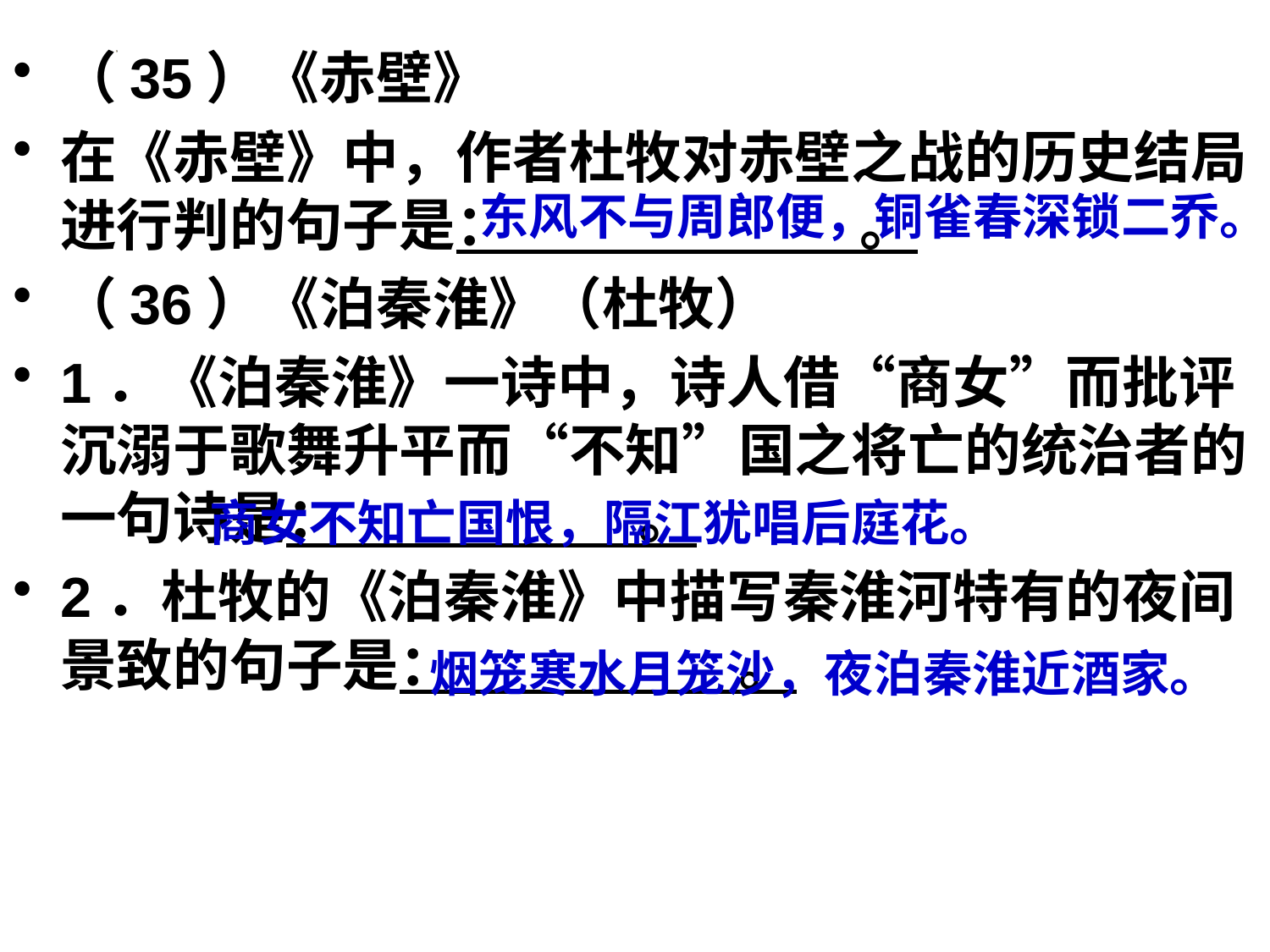

（35）《赤壁》
在《赤壁》中，作者杜牧对赤壁之战的历史结局进行判的句子是：                           。
（36）《泊秦淮》（杜牧）
1．《泊秦淮》一诗中，诗人借“商女”而批评沉溺于歌舞升平而“不知”国之将亡的统治者的一句诗是：                       。
2．杜牧的《泊秦淮》中描写秦淮河特有的夜间景致的句子是：                      。
#
东风不与周郎便，铜雀春深锁二乔。
商女不知亡国恨，隔江犹唱后庭花。
烟笼寒水月笼沙，夜泊秦淮近酒家。